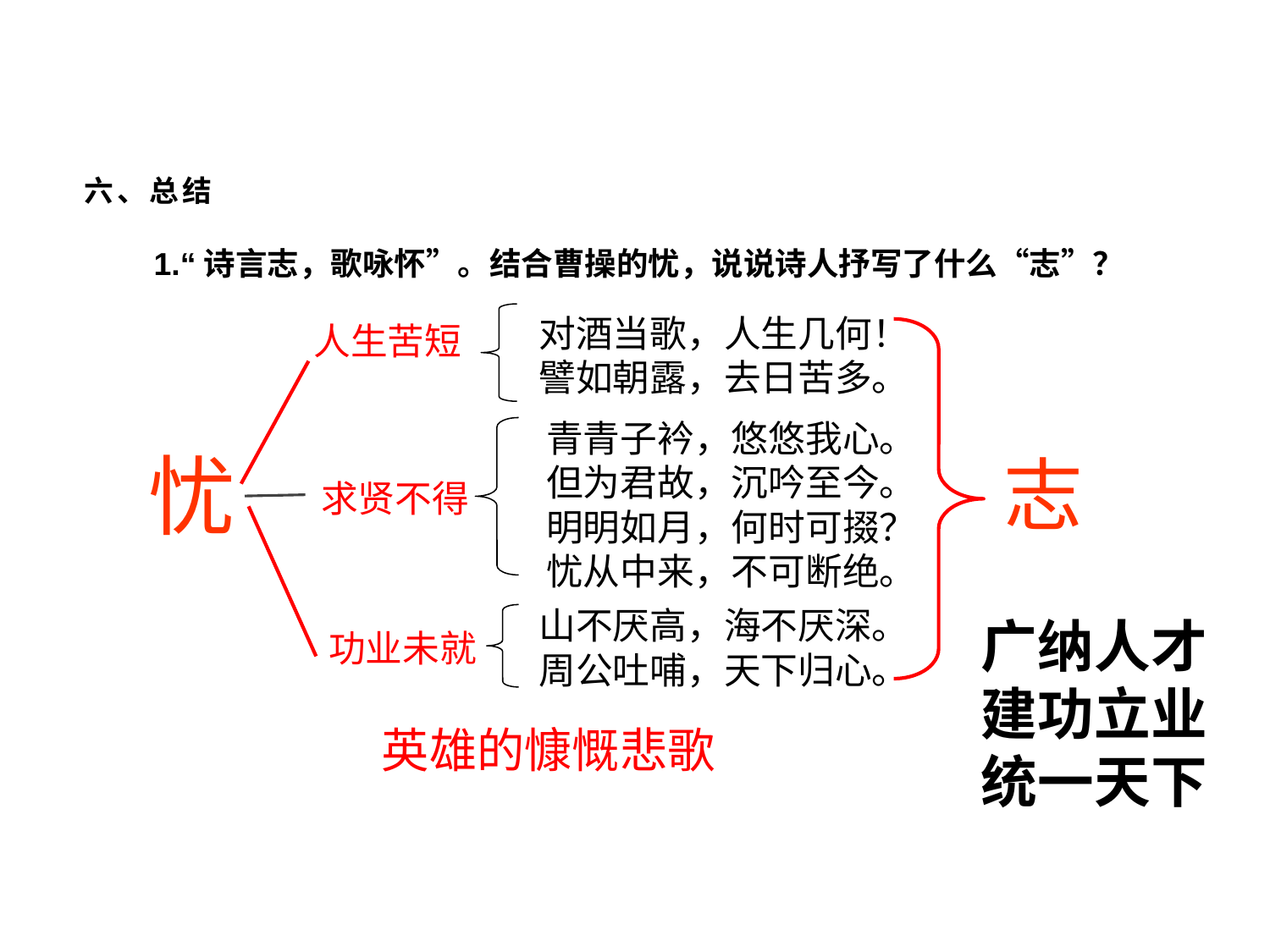

# 六、总结
1.“诗言志，歌咏怀”。结合曹操的忧，说说诗人抒写了什么“志”？
对酒当歌，人生几何！
譬如朝露，去日苦多。

人生苦短

青青子衿，悠悠我心。
但为君故，沉吟至今。
明明如月，何时可掇？
忧从中来，不可断绝。

忧
志
求贤不得

山不厌高，海不厌深。
周公吐哺，天下归心。

广纳人才
建功立业
统一天下
功业未就
  英雄的慷慨悲歌